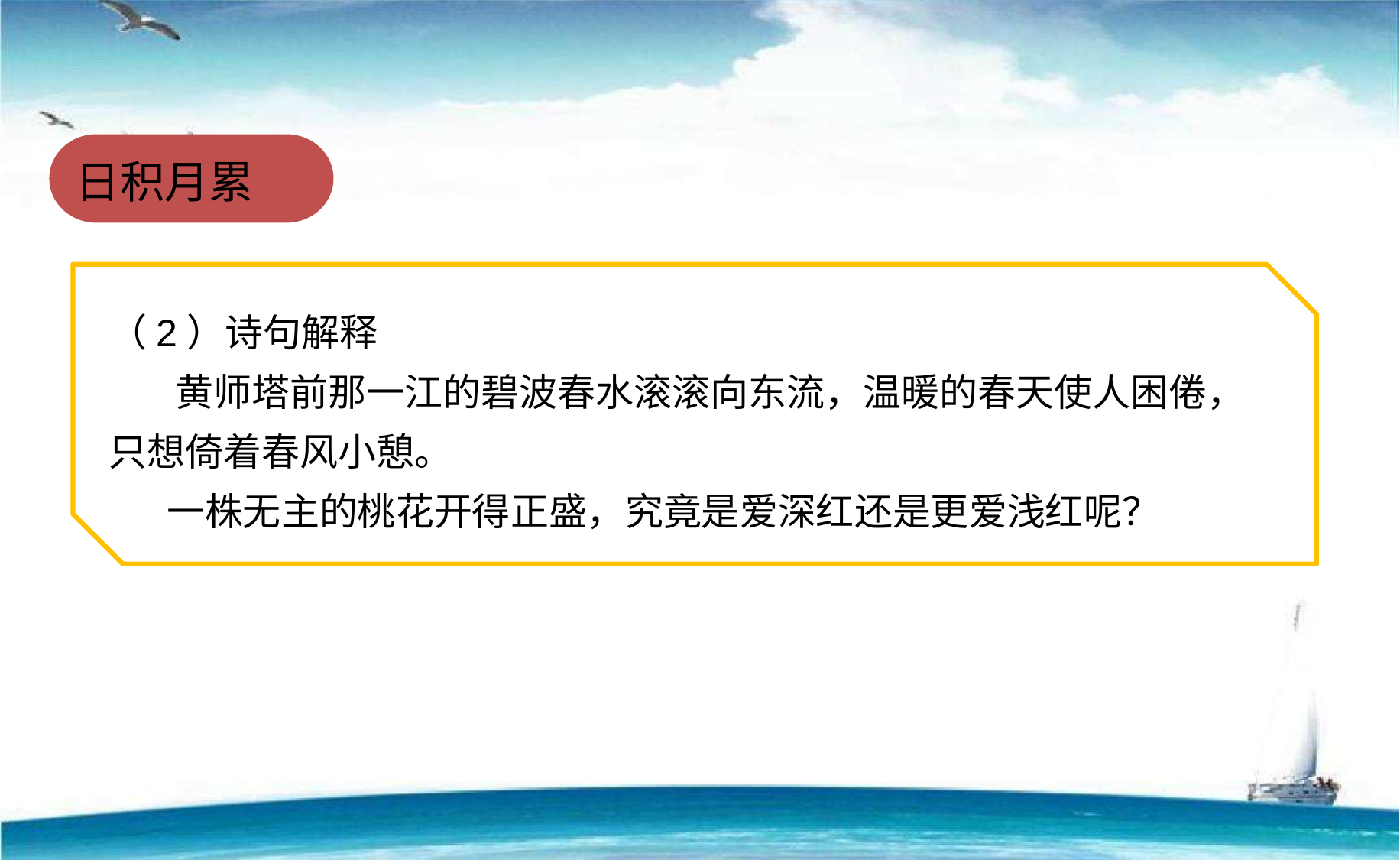

日积月累
（2）诗句解释
    黄师塔前那一江的碧波春水滚滚向东流，温暖的春天使人困倦，只想倚着春风小憩。
   一株无主的桃花开得正盛，究竟是爱深红还是更爱浅红呢？